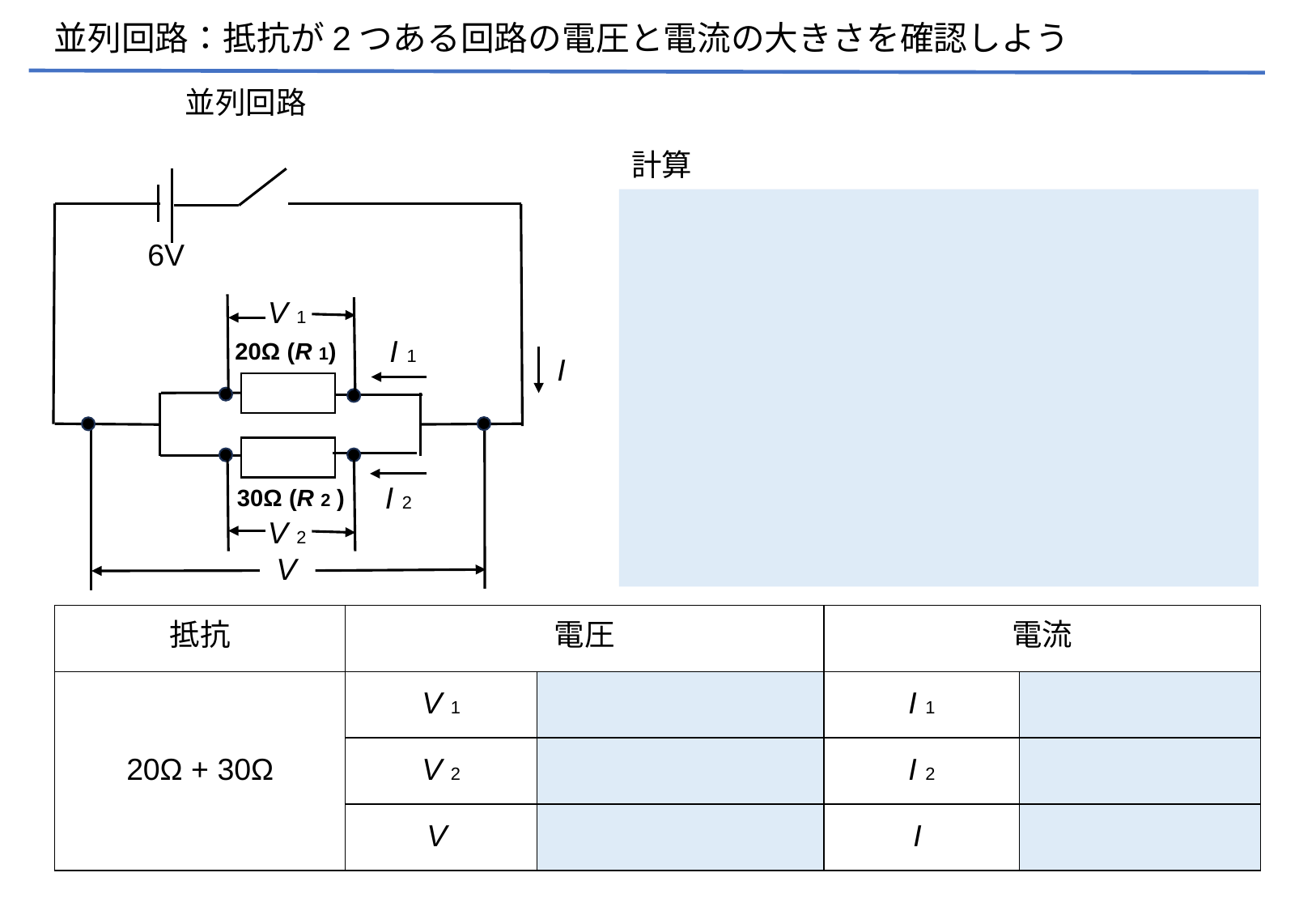

並列回路：抵抗が2つある回路の電圧と電流の大きさを確認しよう
並列回路
計算
6V
20Ω (R 1)

30Ω (R 2 )

V 1
I 1
I

V 2
I 2
V
| 抵抗 | 電圧 |  | 電流 |  |
| --- | --- | --- | --- | --- |
| 20Ω + 30Ω | V 1 |  | I 1 |  |
|  | V 2 |  | I 2 |  |
|  | V |  | I |  |